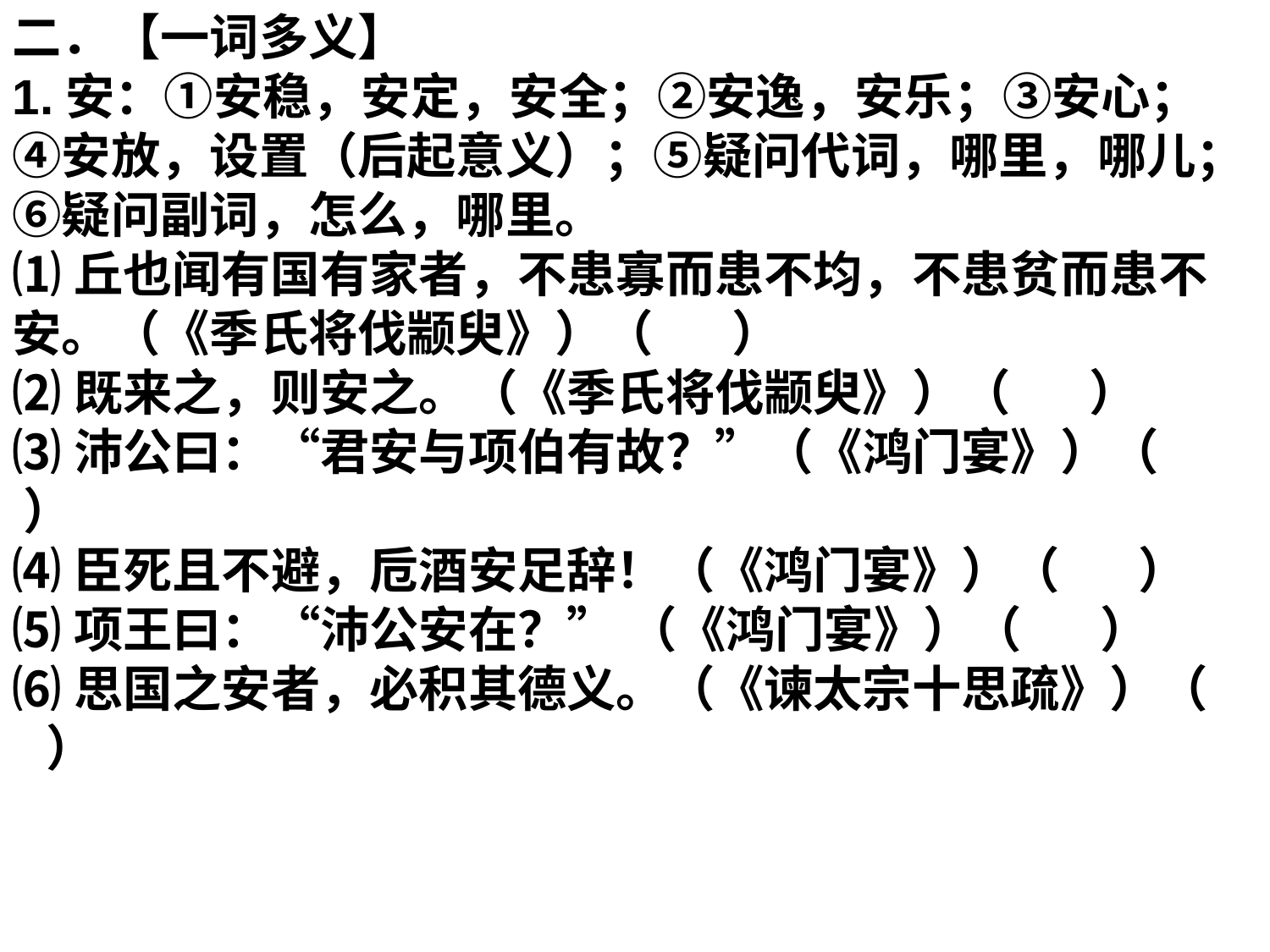

二．【一词多义】
1.安：①安稳，安定，安全；②安逸，安乐；③安心；④安放，设置（后起意义）；⑤疑问代词，哪里，哪儿；⑥疑问副词，怎么，哪里。
⑴丘也闻有国有家者，不患寡而患不均，不患贫而患不安。（《季氏将伐颛臾》）（       ）
⑵既来之，则安之。（《季氏将伐颛臾》）（       ）
⑶沛公曰：“君安与项伯有故？”（《鸿门宴》）（       ）
⑷臣死且不避，卮酒安足辞！（《鸿门宴》）（       ）
⑸项王曰：“沛公安在？” （《鸿门宴》）（       ）
⑹思国之安者，必积其德义。（《谏太宗十思疏》）（       ）